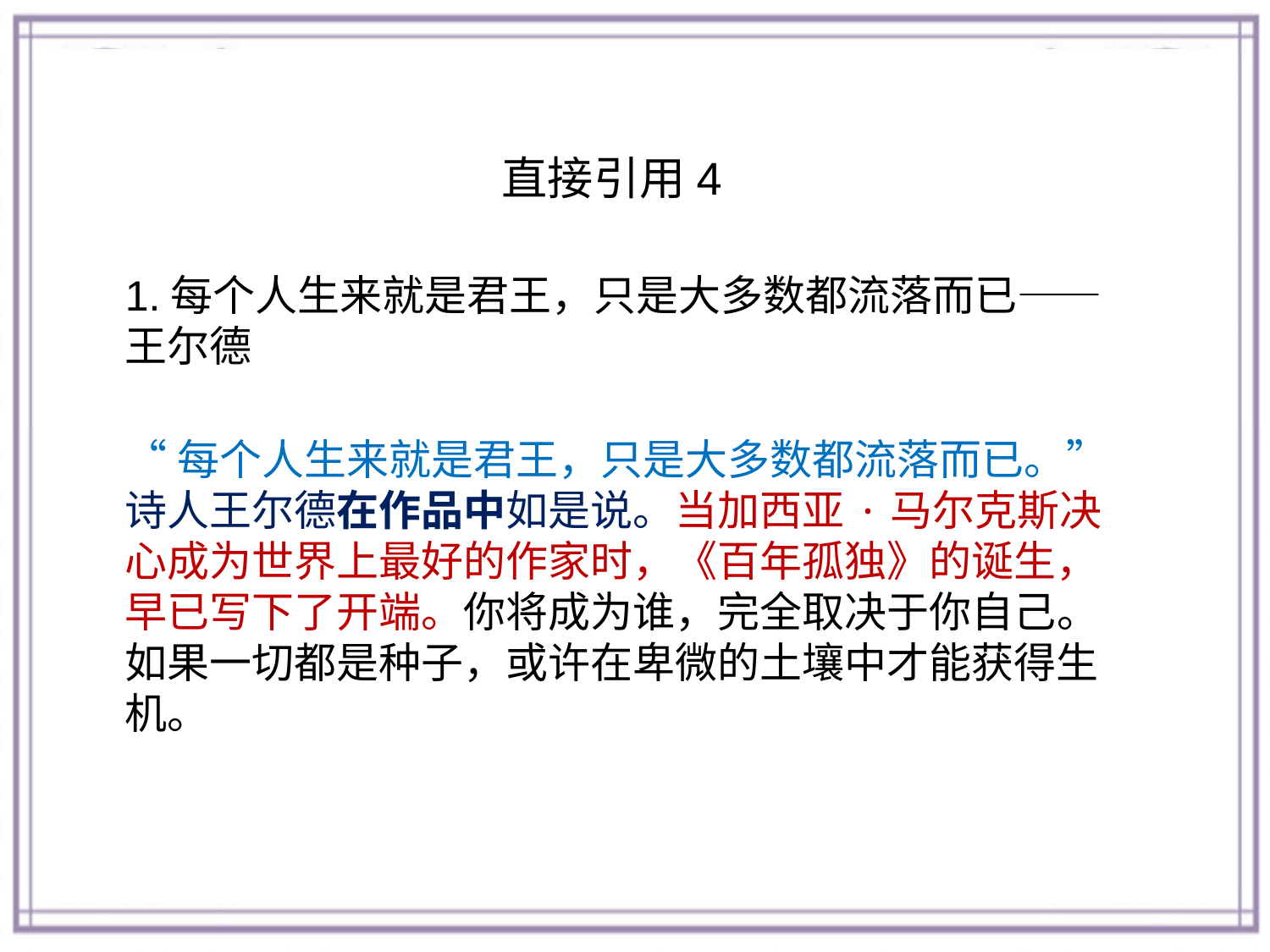

直接引用4
1.每个人生来就是君王，只是大多数都流落而已——王尔德
“每个人生来就是君王，只是大多数都流落而已。”诗人王尔德在作品中如是说。当加西亚·马尔克斯决心成为世界上最好的作家时，《百年孤独》的诞生，早已写下了开端。你将成为谁，完全取决于你自己。如果一切都是种子，或许在卑微的土壤中才能获得生机。